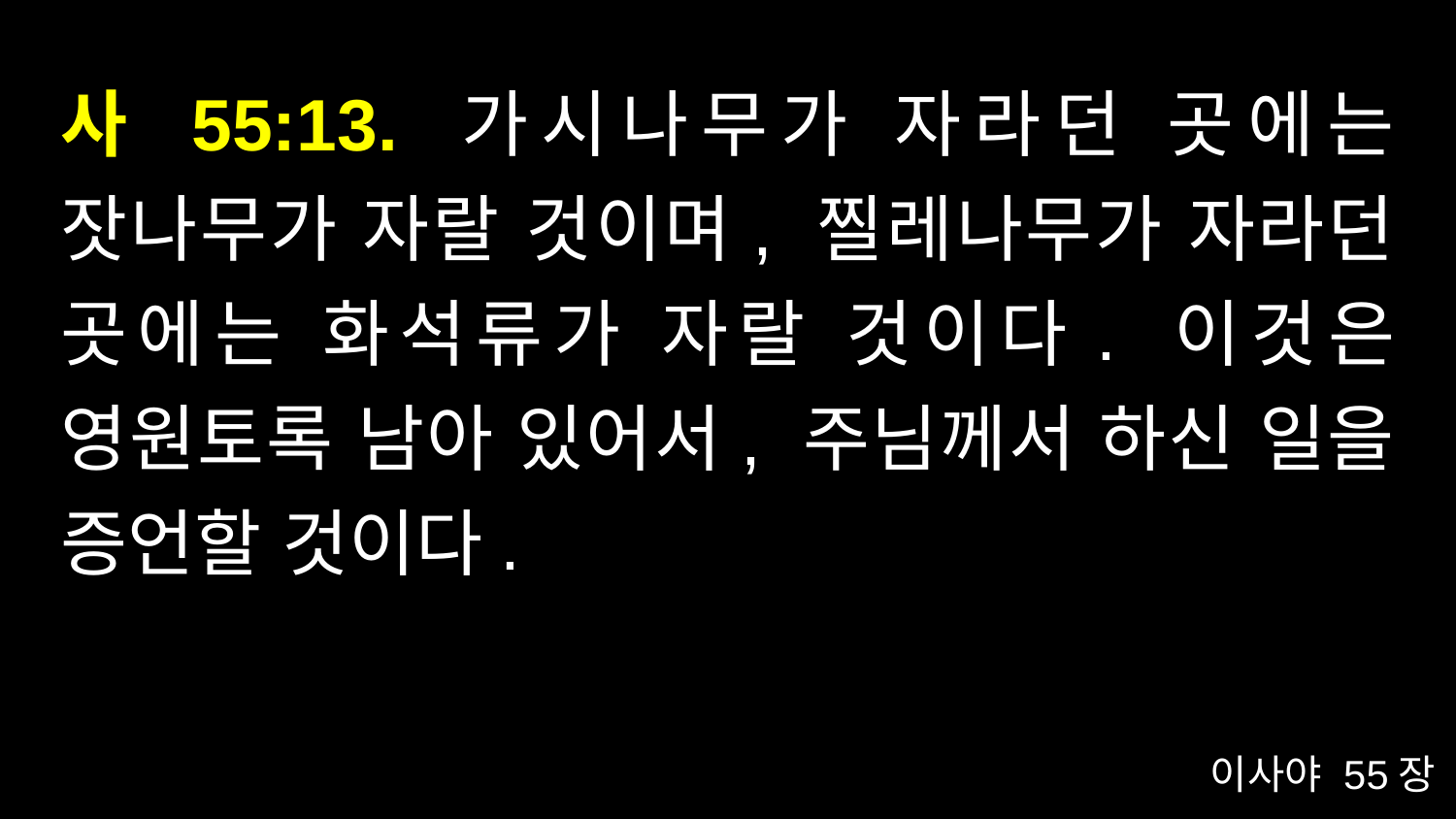

# 사 55:13. 가시나무가 자라던 곳에는 잣나무가 자랄 것이며, 찔레나무가 자라던 곳에는 화석류가 자랄 것이다. 이것은 영원토록 남아 있어서, 주님께서 하신 일을 증언할 것이다.
이사야 55장